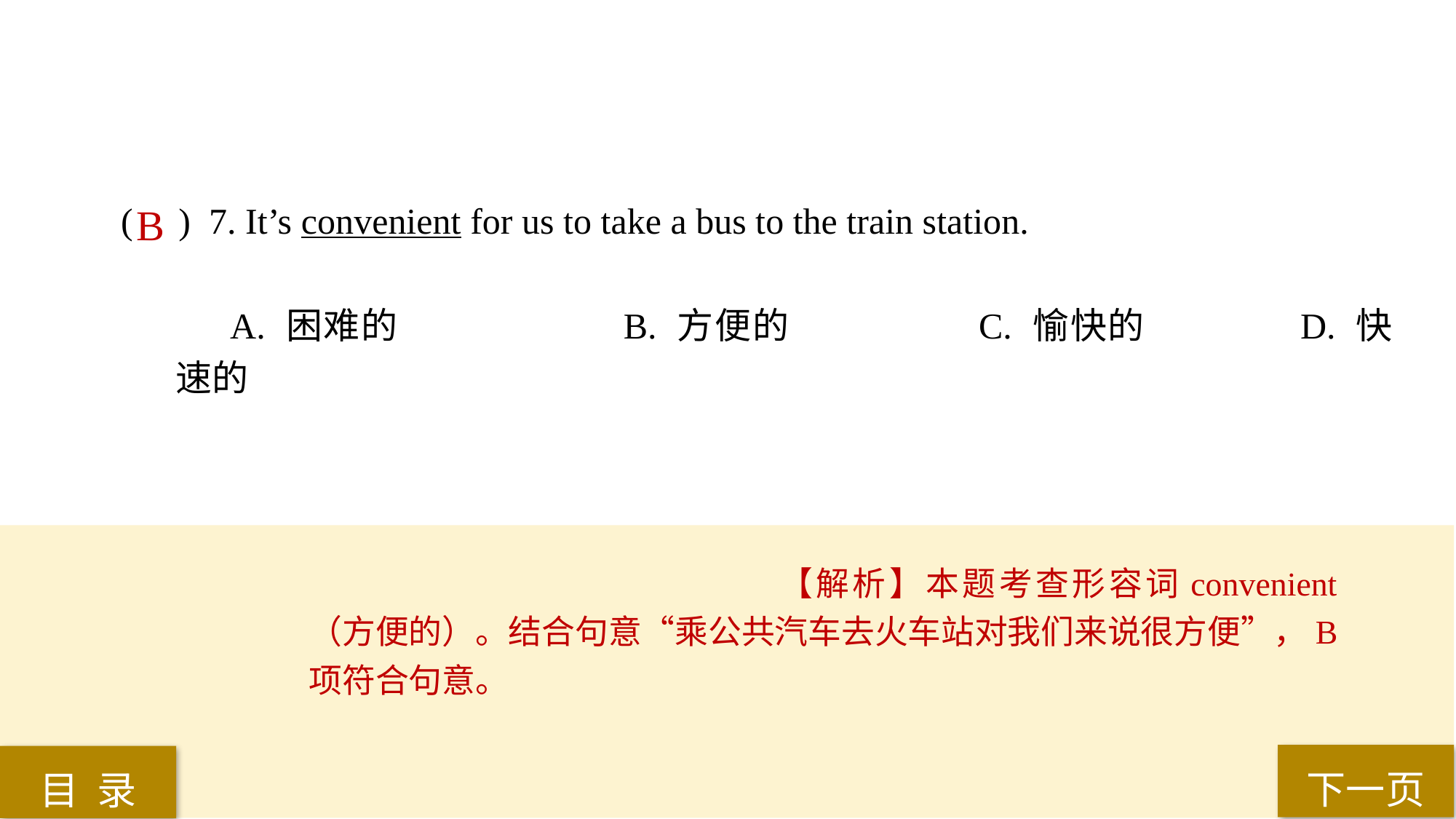

(     )  7. It’s convenient for us to take a bus to the train station.

A. 困难的 		B. 方便的		 C. 愉快的 		D. 快速的
B
【解析】本题考查形容词convenient（方便的）。结合句意“乘公共汽车去火车站对我们来说很方便”，B项符合句意。